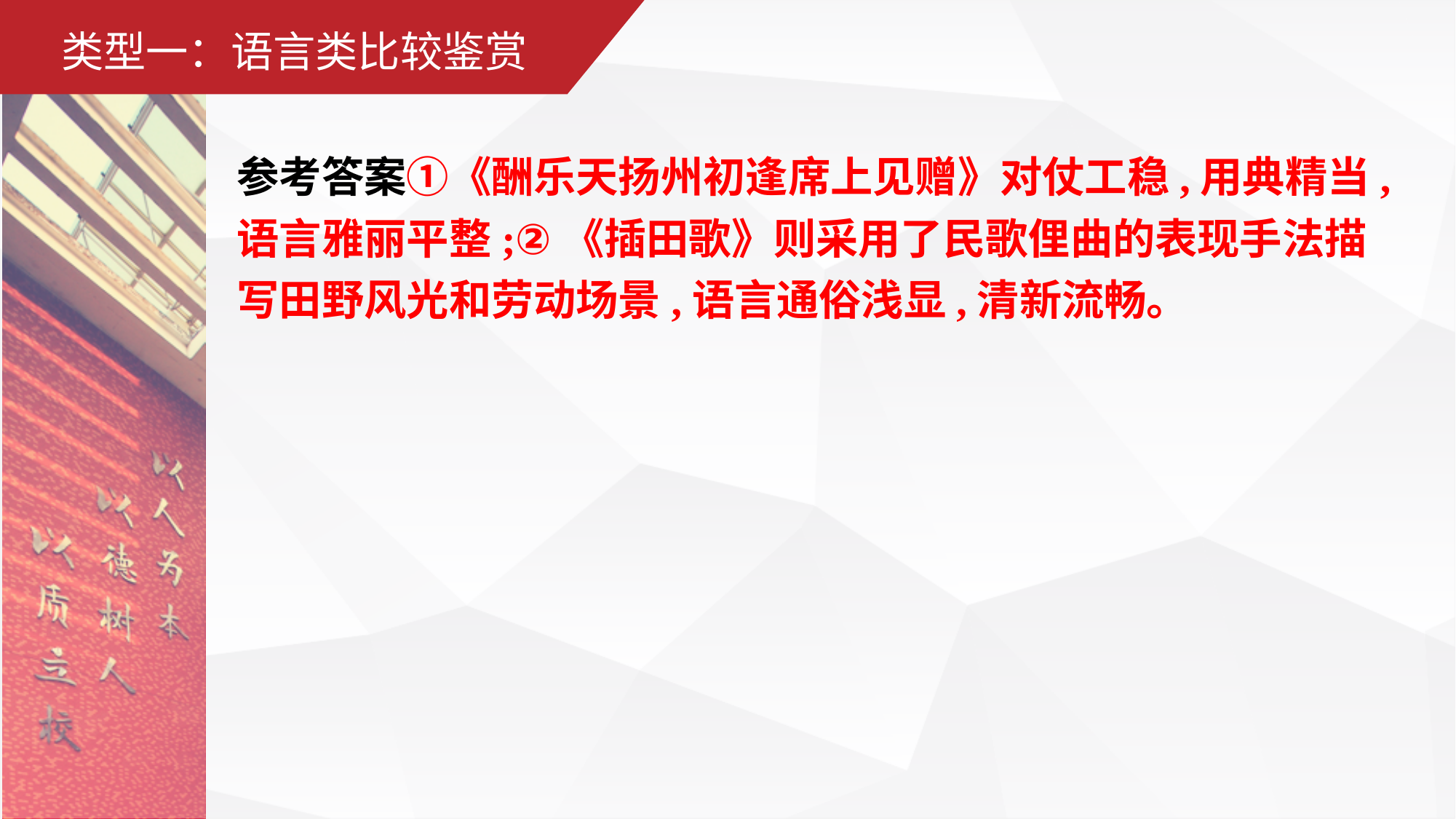

类型一：语言类比较鉴赏
参考答案①《酬乐天扬州初逢席上见赠》对仗工稳,用典精当,语言雅丽平整;②《插田歌》则采用了民歌俚曲的表现手法描写田野风光和劳动场景,语言通俗浅显,清新流畅。